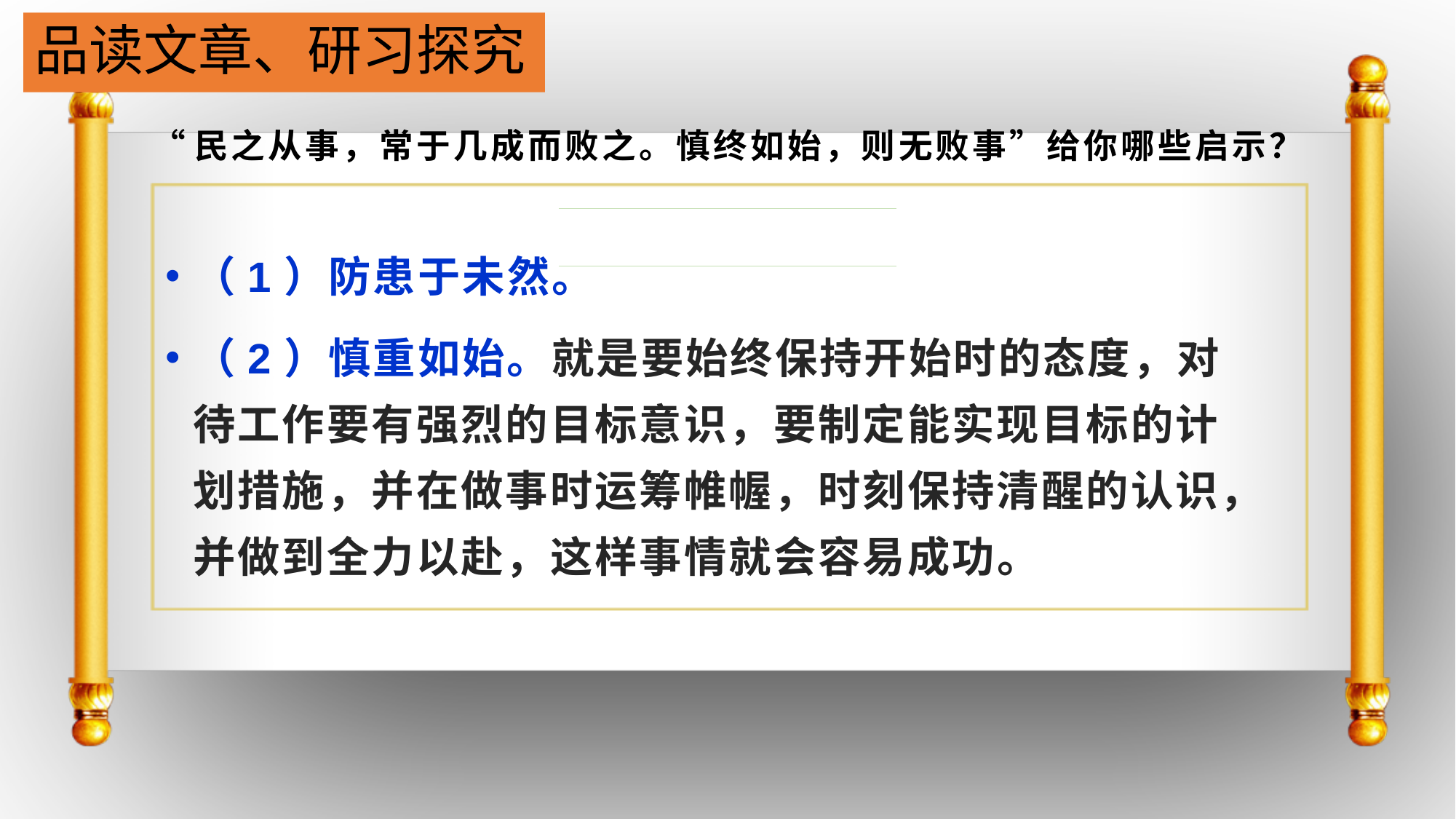

品读文章、研习探究
“民之从事，常于几成而败之。慎终如始，则无败事”给你哪些启示？
（1）防患于未然。
（2）慎重如始。就是要始终保持开始时的态度，对待工作要有强烈的目标意识，要制定能实现目标的计划措施，并在做事时运筹帷幄，时刻保持清醒的认识，并做到全力以赴，这样事情就会容易成功。